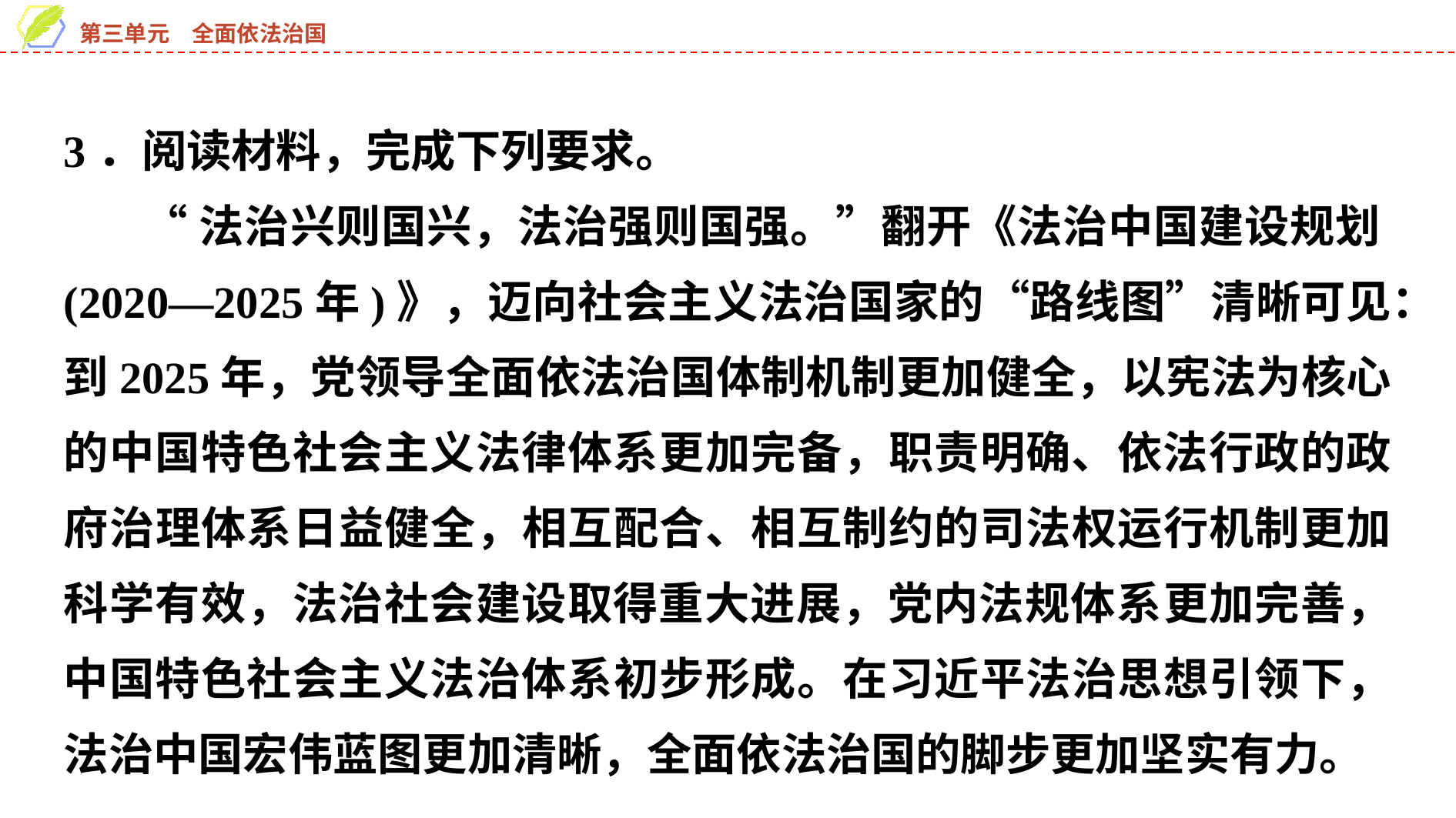

3．阅读材料，完成下列要求。
“法治兴则国兴，法治强则国强。”翻开《法治中国建设规划(2020—2025年)》，迈向社会主义法治国家的“路线图”清晰可见：到2025年，党领导全面依法治国体制机制更加健全，以宪法为核心的中国特色社会主义法律体系更加完备，职责明确、依法行政的政府治理体系日益健全，相互配合、相互制约的司法权运行机制更加科学有效，法治社会建设取得重大进展，党内法规体系更加完善，中国特色社会主义法治体系初步形成。在习近平法治思想引领下，法治中国宏伟蓝图更加清晰，全面依法治国的脚步更加坚实有力。